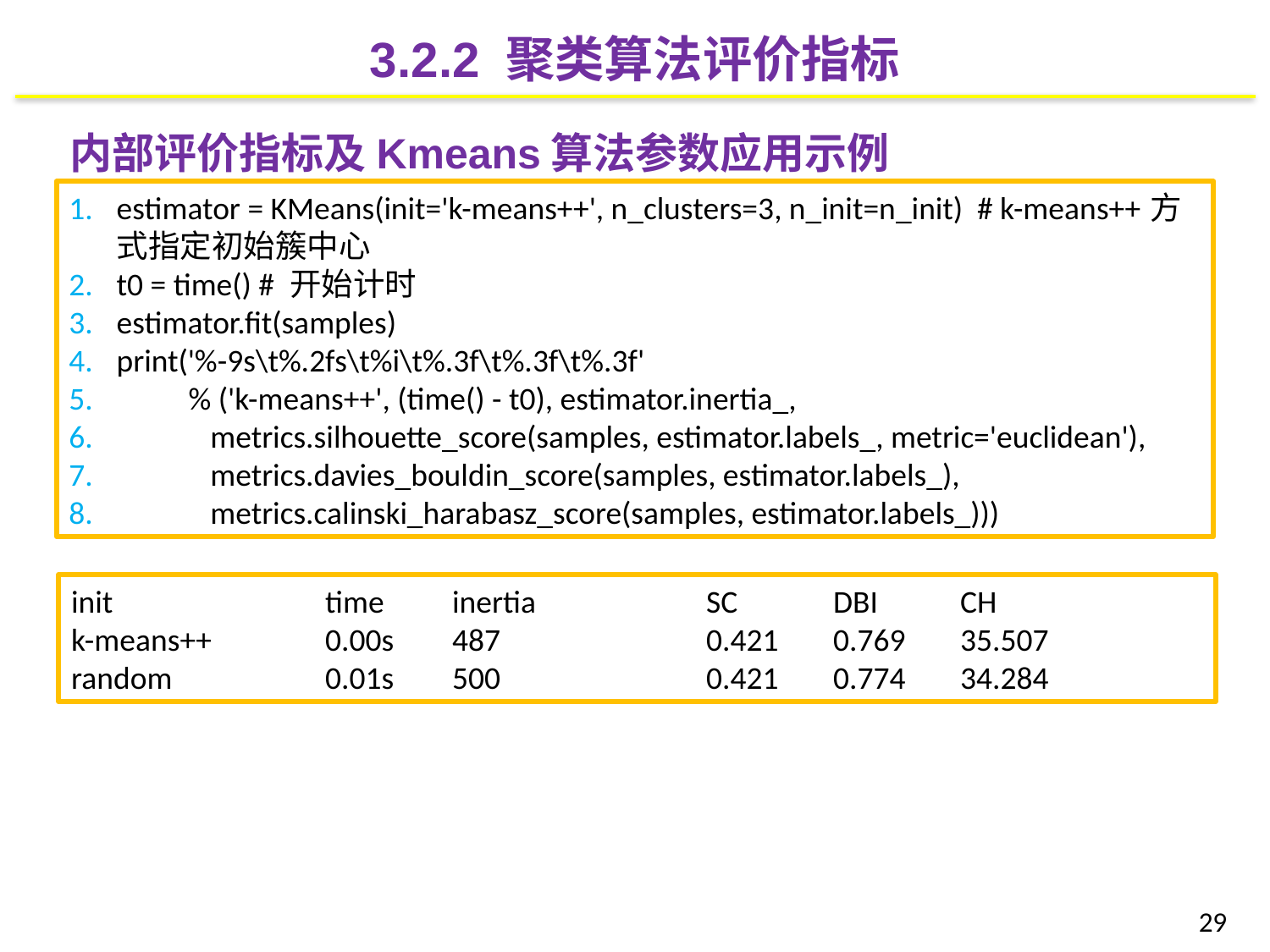

3.2.2 聚类算法评价指标
内部评价指标及Kmeans算法参数应用示例
estimator = KMeans(init='k-means++', n_clusters=3, n_init=n_init)  # k-means++方式指定初始簇中心
t0 = time() # 开始计时
estimator.fit(samples)
print('%-9s\t%.2fs\t%i\t%.3f\t%.3f\t%.3f'
          % ('k-means++', (time() - t0), estimator.inertia_,
             metrics.silhouette_score(samples, estimator.labels_, metric='euclidean'),
             metrics.davies_bouldin_score(samples, estimator.labels_),
             metrics.calinski_harabasz_score(samples, estimator.labels_)))
init		time	inertia		SC	DBI	CH
k-means++	0.00s	487		0.421	0.769	35.507
random   		0.01s	500		0.421	0.774	34.284
29